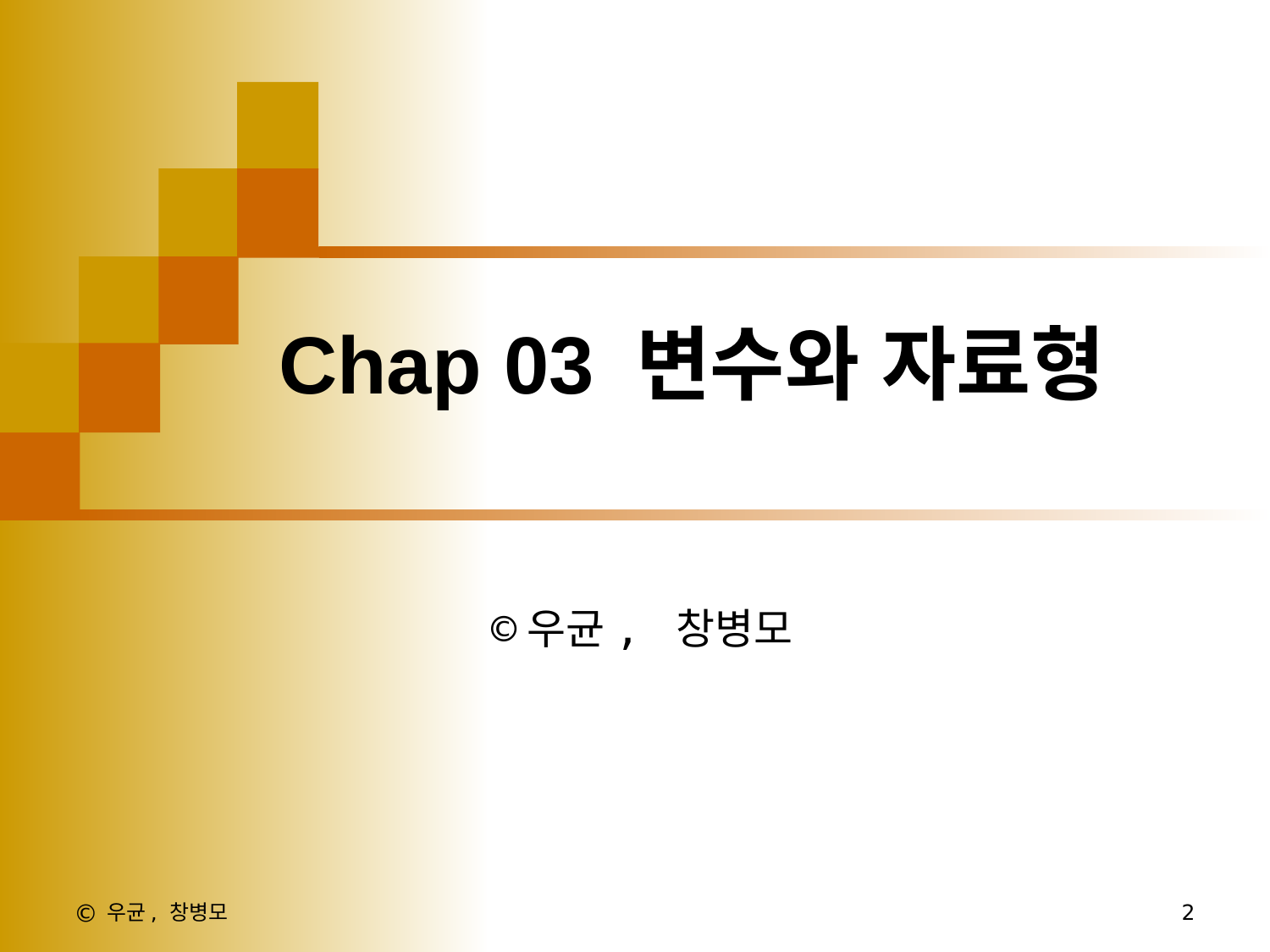

Chap 03 변수와 자료형
©우균, 창병모
© 우균, 창병모
2